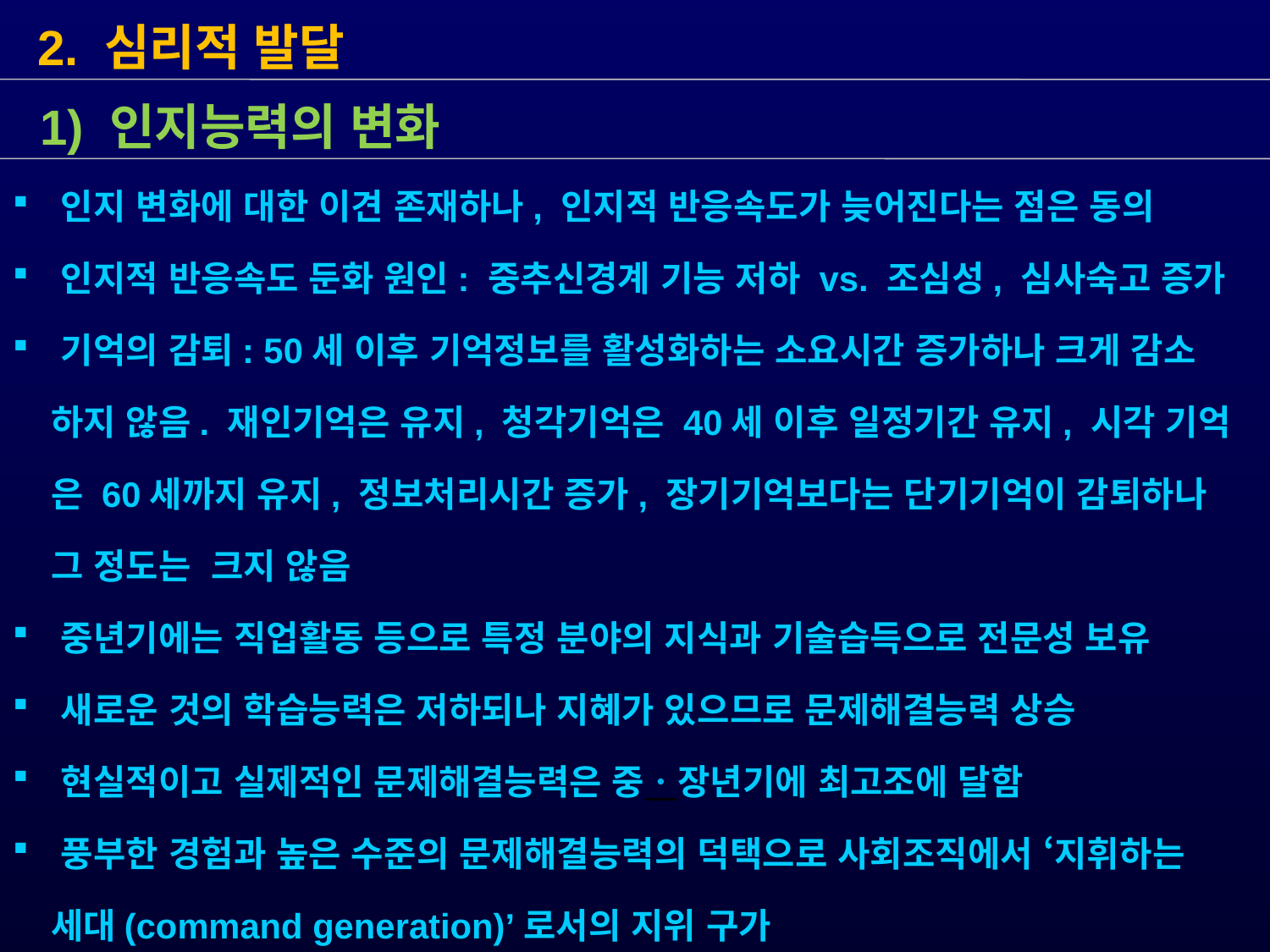

2. 심리적 발달

 인지 변화에 대한 이견 존재하나, 인지적 반응속도가 늦어진다는 점은 동의
 인지적 반응속도 둔화 원인: 중추신경계 기능 저하 vs. 조심성, 심사숙고 증가
 기억의 감퇴: 50세 이후 기억정보를 활성화하는 소요시간 증가하나 크게 감소
   하지 않음. 재인기억은 유지, 청각기억은 40세 이후 일정기간 유지, 시각 기억
   은 60세까지 유지, 정보처리시간 증가, 장기기억보다는 단기기억이 감퇴하나
   그 정도는  크지 않음
 중년기에는 직업활동 등으로 특정 분야의 지식과 기술습득으로 전문성 보유
 새로운 것의 학습능력은 저하되나 지혜가 있으므로 문제해결능력 상승
 현실적이고 실제적인 문제해결능력은 중ㆍ장년기에 최고조에 달함
 풍부한 경험과 높은 수준의 문제해결능력의 덕택으로 사회조직에서 ‘지휘하는
   세대(command generation)’로서의 지위 구가
  1) 인지능력의 변화